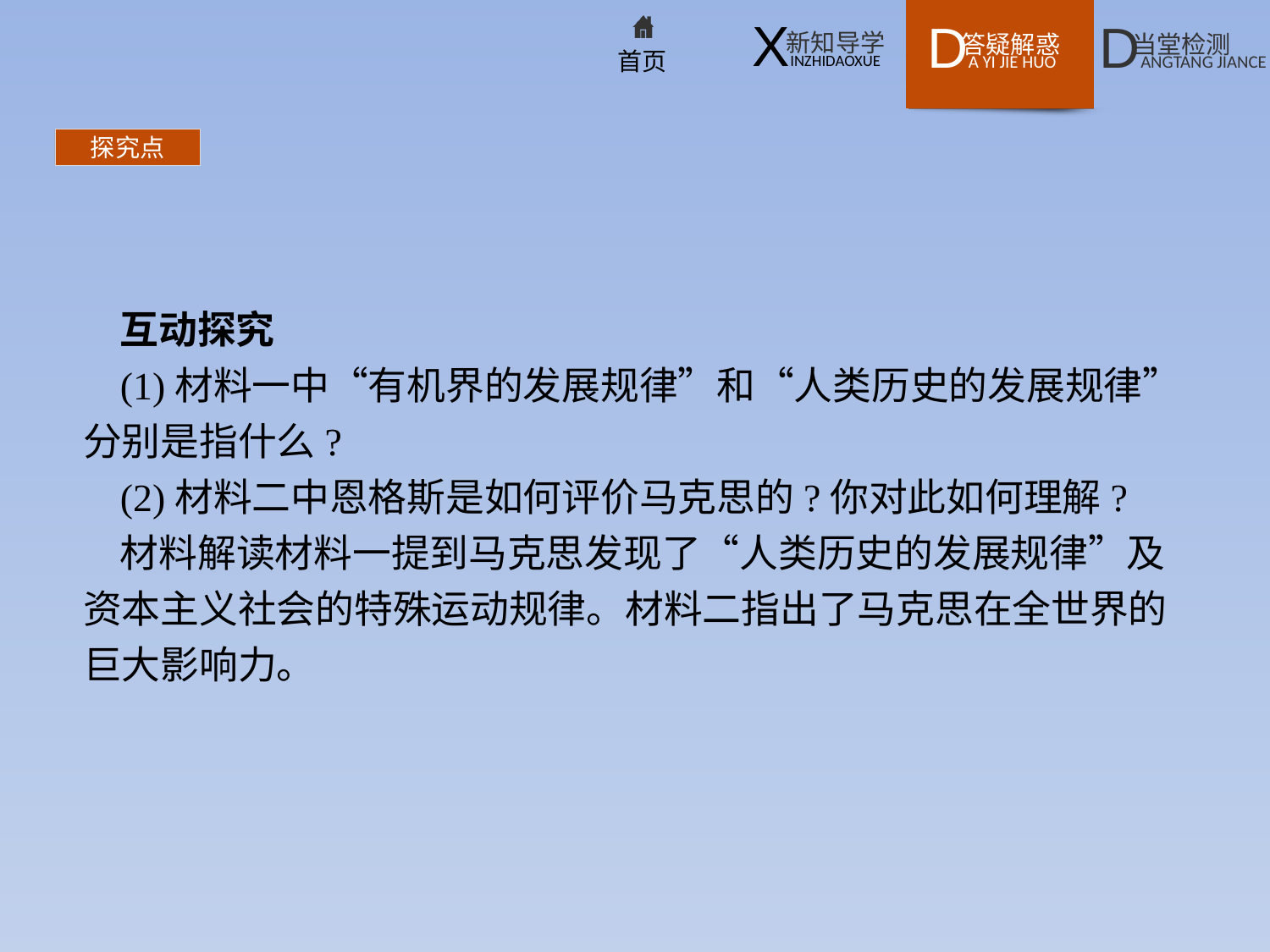

探究点
互动探究
(1)材料一中“有机界的发展规律”和“人类历史的发展规律”分别是指什么?
(2)材料二中恩格斯是如何评价马克思的?你对此如何理解?
材料解读材料一提到马克思发现了“人类历史的发展规律”及资本主义社会的特殊运动规律。材料二指出了马克思在全世界的巨大影响力。